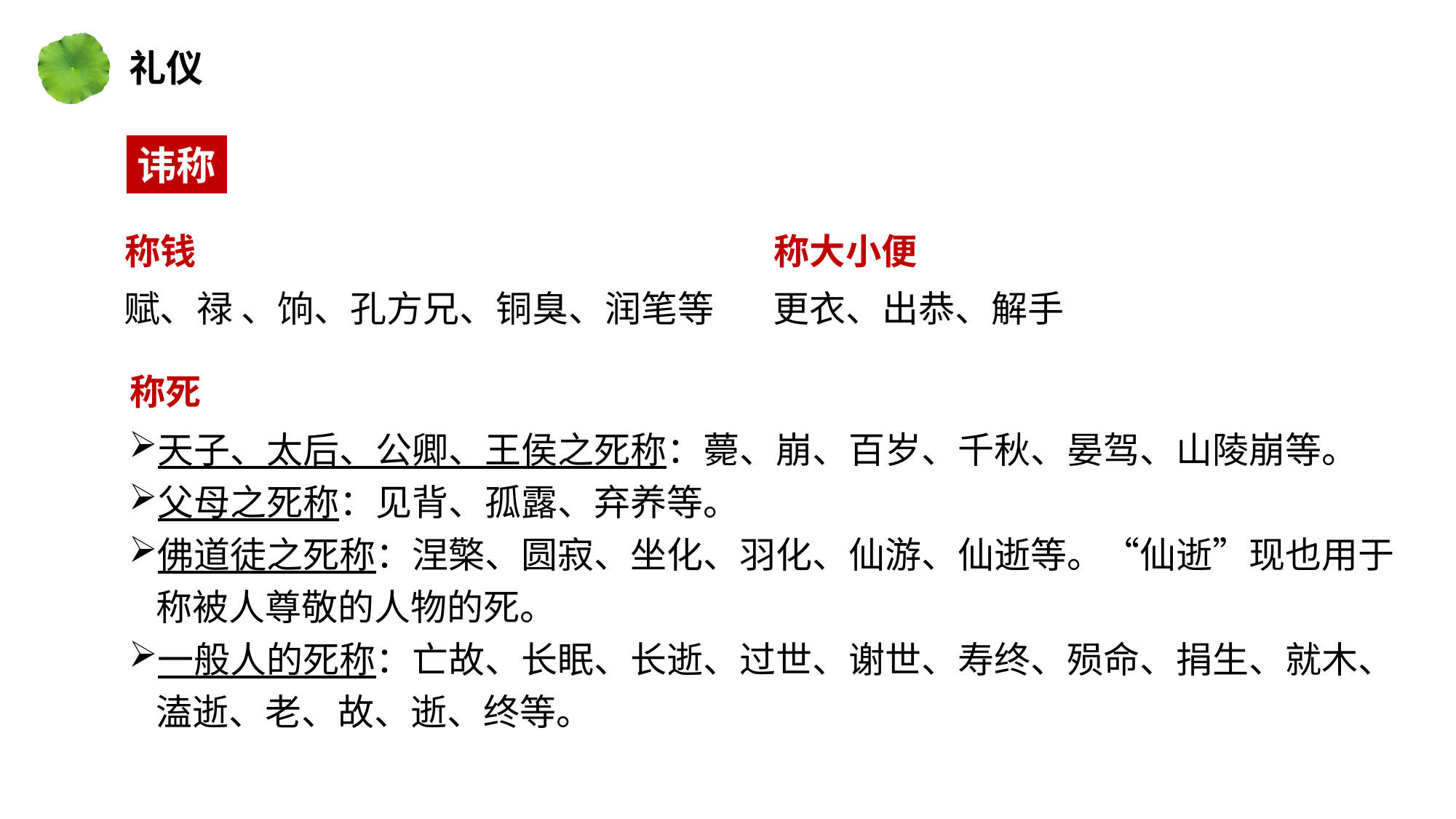

礼仪
讳称
称钱
称大小便
赋、禄 、饷、孔方兄、铜臭、润笔等
更衣、出恭、解手
称死
天子、太后、公卿、王侯之死称：薨、崩、百岁、千秋、晏驾、山陵崩等。
父母之死称：见背、孤露、弃养等。
佛道徒之死称：涅檠、圆寂、坐化、羽化、仙游、仙逝等。“仙逝”现也用于称被人尊敬的人物的死。
一般人的死称：亡故、长眠、长逝、过世、谢世、寿终、殒命、捐生、就木、溘逝、老、故、逝、终等。